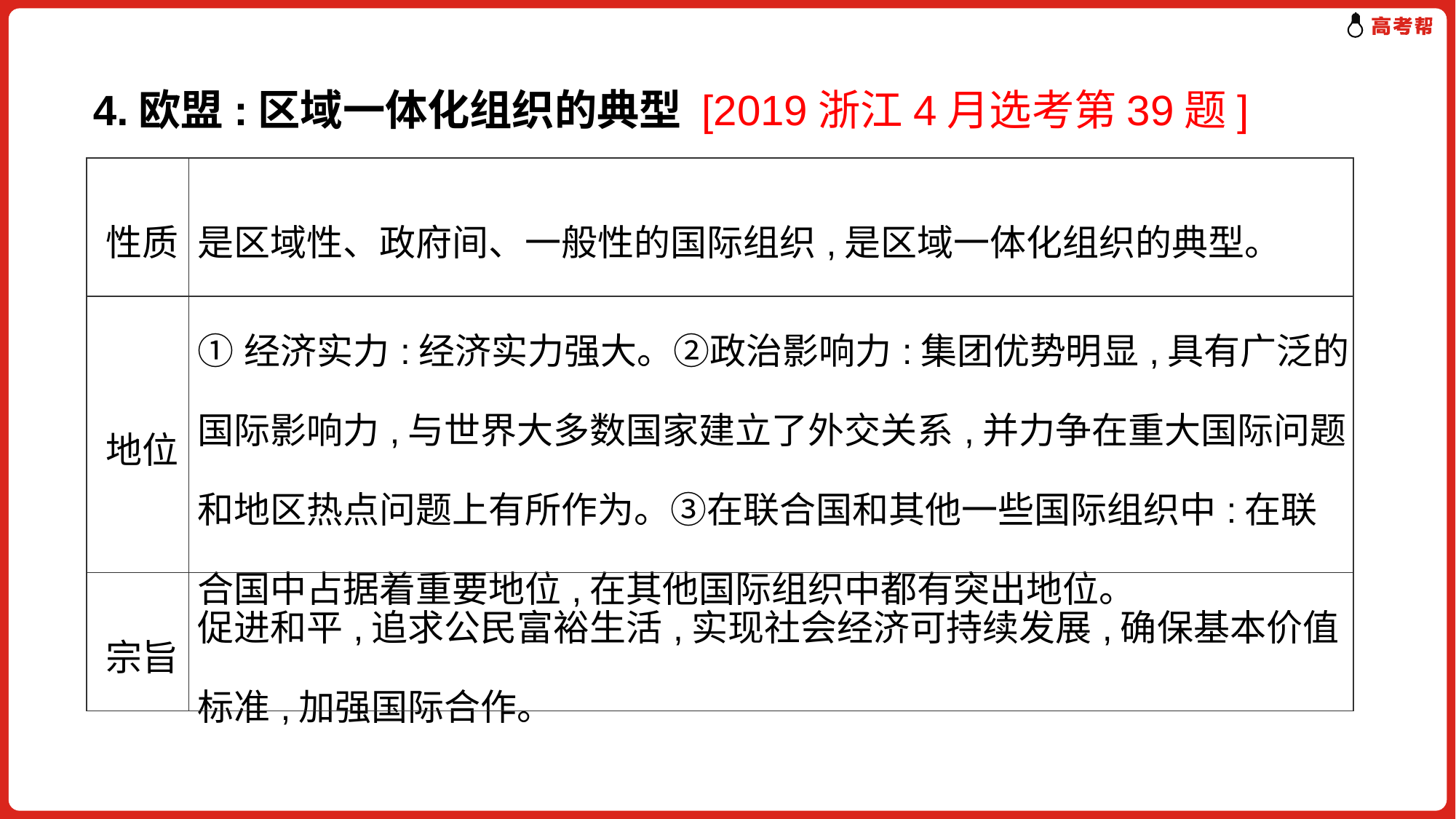

4.欧盟:区域一体化组织的典型 [2019浙江4月选考第39题]
| 性质 | 是区域性、政府间、一般性的国际组织,是区域一体化组织的典型。 |
| --- | --- |
| 地位 | ①经济实力:经济实力强大。②政治影响力:集团优势明显,具有广泛的国际影响力,与世界大多数国家建立了外交关系,并力争在重大国际问题和地区热点问题上有所作为。③在联合国和其他一些国际组织中:在联合国中占据着重要地位,在其他国际组织中都有突出地位。 |
| 宗旨 | 促进和平,追求公民富裕生活,实现社会经济可持续发展,确保基本价值标准,加强国际合作。 |